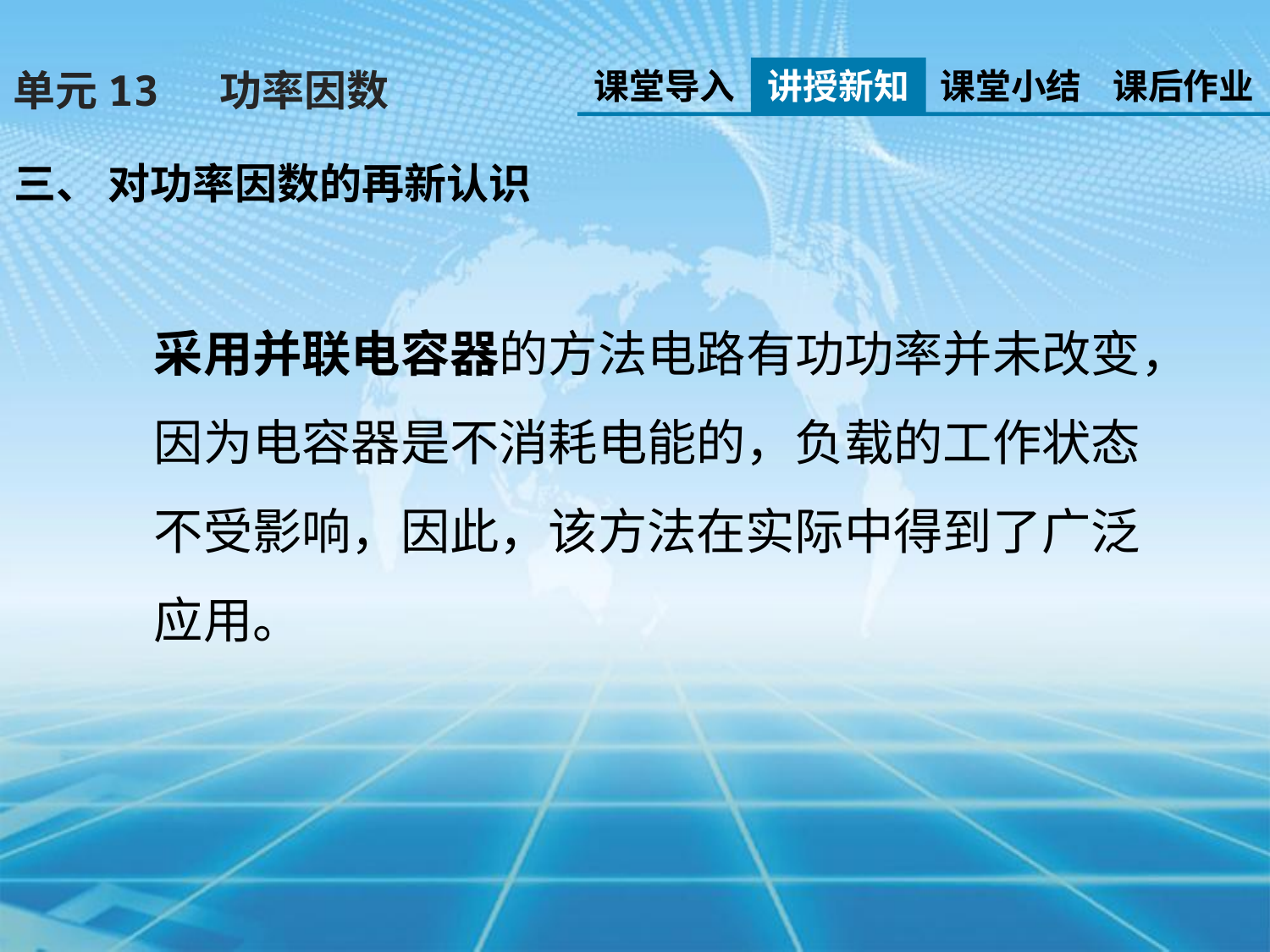

课堂导入
讲授新知
课堂小结
课后作业
单元13  功率因数
三、 对功率因数的再新认识
采用并联电容器的方法电路有功功率并未改变，因为电容器是不消耗电能的，负载的工作状态不受影响，因此，该方法在实际中得到了广泛应用。